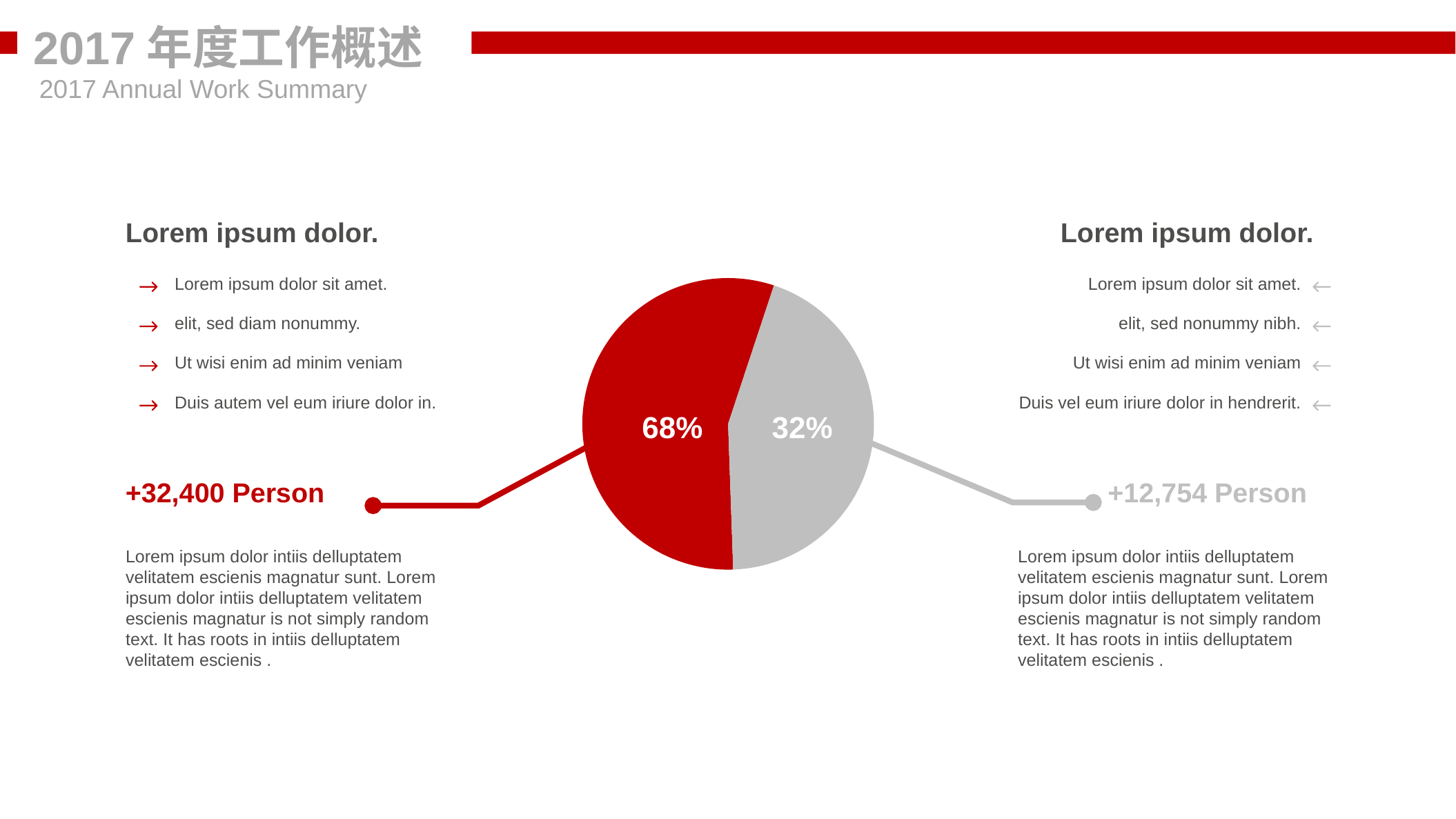

2017年度工作概述

2017 Annual Work Summary
Lorem ipsum dolor.
Lorem ipsum dolor.

### Chart

| Category | Region 1 |
|---|---|
| Untitled 1 | 69.0 |
| Untitled 2 | 55.0 |
Lorem ipsum dolor sit amet.
Lorem ipsum dolor sit amet.

elit, sed diam nonummy.
elit, sed nonummy nibh.

Ut wisi enim ad minim veniam
Ut wisi enim ad minim veniam

Duis autem vel eum iriure dolor in.
Duis vel eum iriure dolor in hendrerit.

68%
32%

+32,400 Person
+12,754 Person
Lorem ipsum dolor intiis delluptatem velitatem escienis magnatur sunt. Lorem ipsum dolor intiis delluptatem velitatem escienis magnatur is not simply random text. It has roots in intiis delluptatem velitatem escienis .
Lorem ipsum dolor intiis delluptatem velitatem escienis magnatur sunt. Lorem ipsum dolor intiis delluptatem velitatem escienis magnatur is not simply random text. It has roots in intiis delluptatem velitatem escienis .